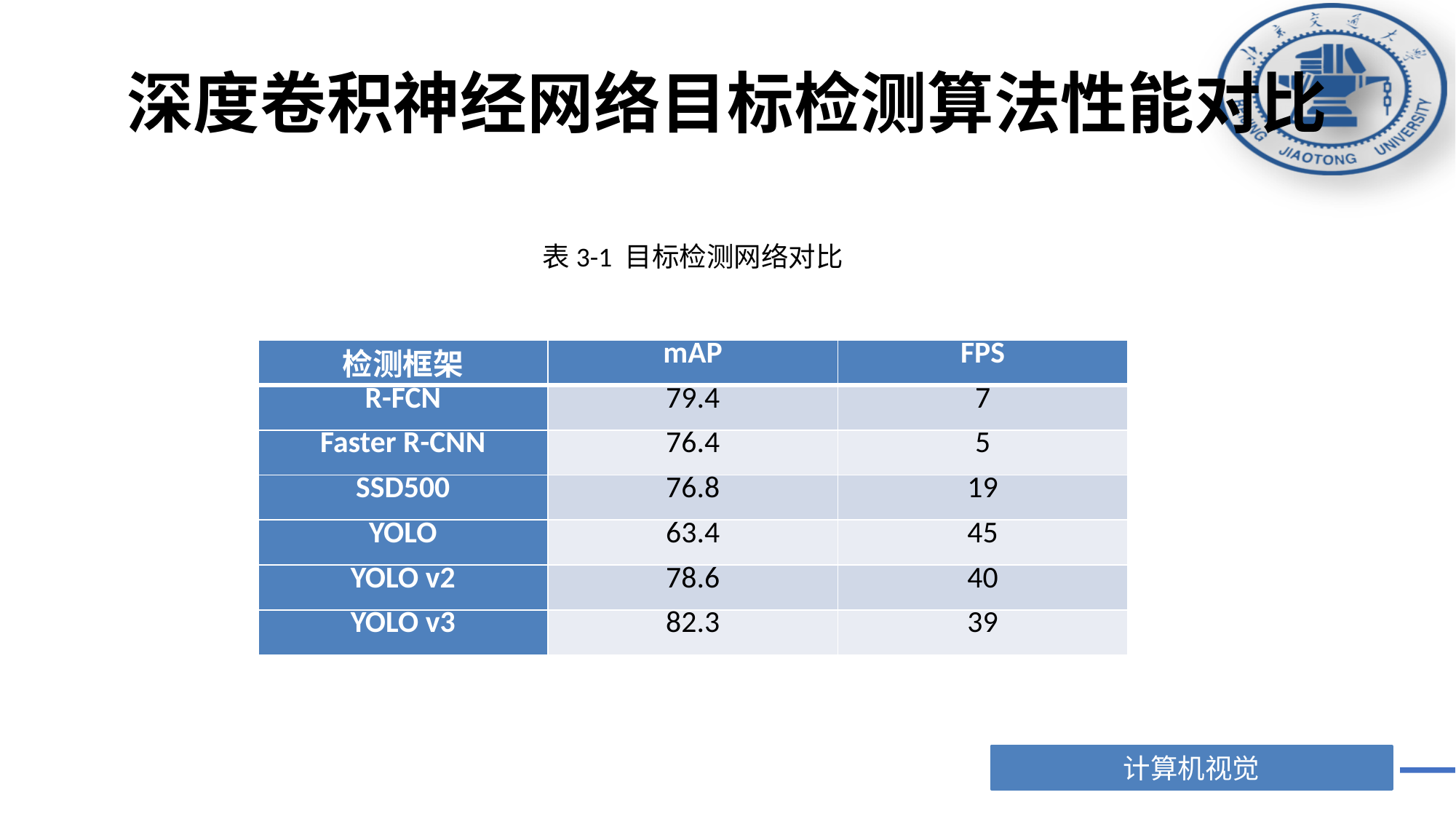

# 深度卷积神经网络目标检测算法性能对比
表3-1 目标检测网络对比

| 检测框架 | mAP | FPS |
| --- | --- | --- |
| R-FCN | 79.4 | 7 |
| Faster R-CNN | 76.4 | 5 |
| SSD500 | 76.8 | 19 |
| YOLO | 63.4 | 45 |
| YOLO v2 | 78.6 | 40 |
| YOLO v3 | 82.3 | 39 |